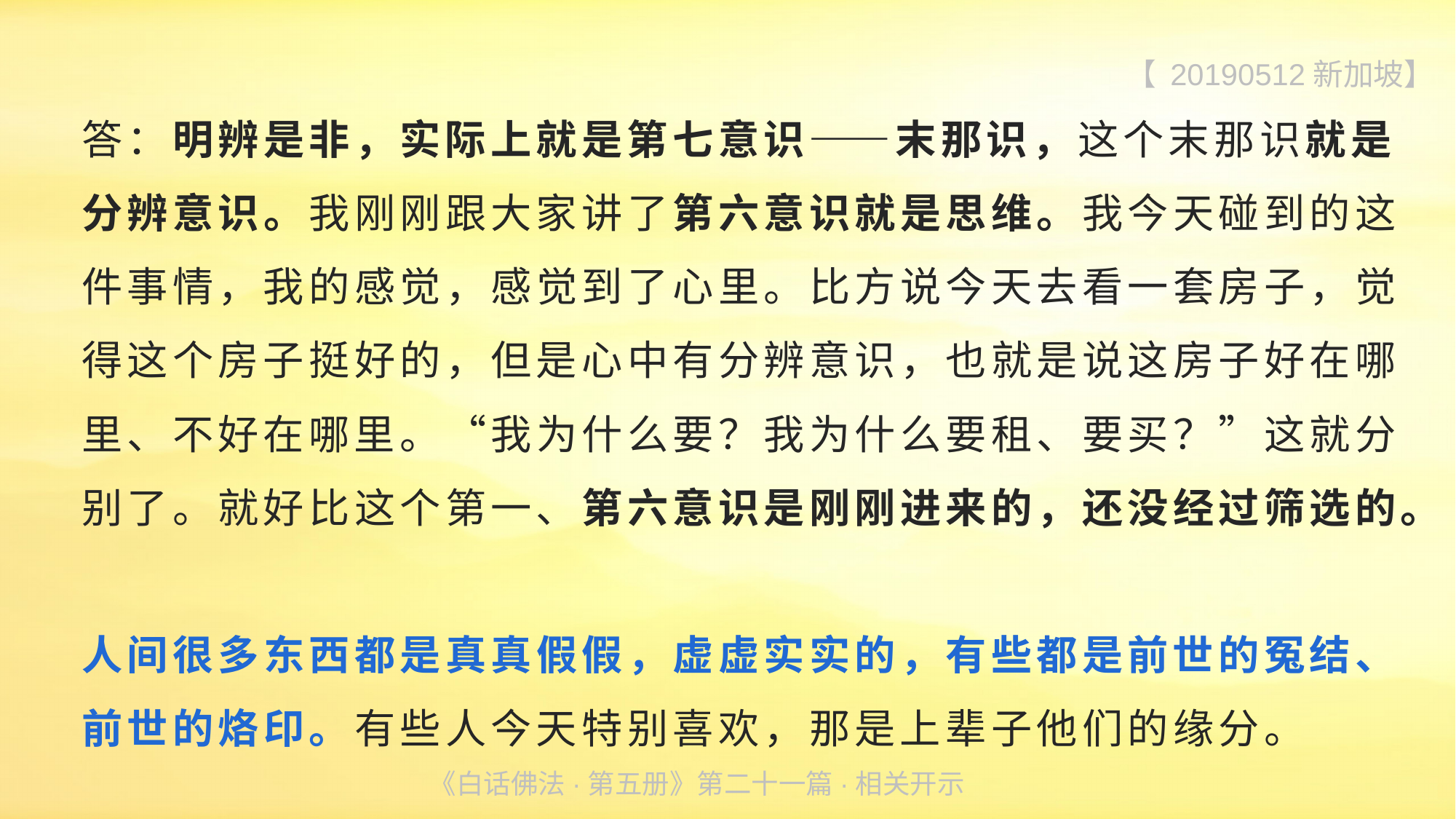

【 20190512新加坡】
答：明辨是非，实际上就是第七意识——末那识，这个末那识就是分辨意识。我刚刚跟大家讲了第六意识就是思维。我今天碰到的这件事情，我的感觉，感觉到了心里。比方说今天去看一套房子，觉得这个房子挺好的，但是心中有分辨意识，也就是说这房子好在哪里、不好在哪里。“我为什么要？我为什么要租、要买？”这就分别了。就好比这个第一、第六意识是刚刚进来的，还没经过筛选的。

人间很多东西都是真真假假，虚虚实实的，有些都是前世的冤结、前世的烙印。有些人今天特别喜欢，那是上辈子他们的缘分。
《白话佛法·第五册》第二十一篇·相关开示